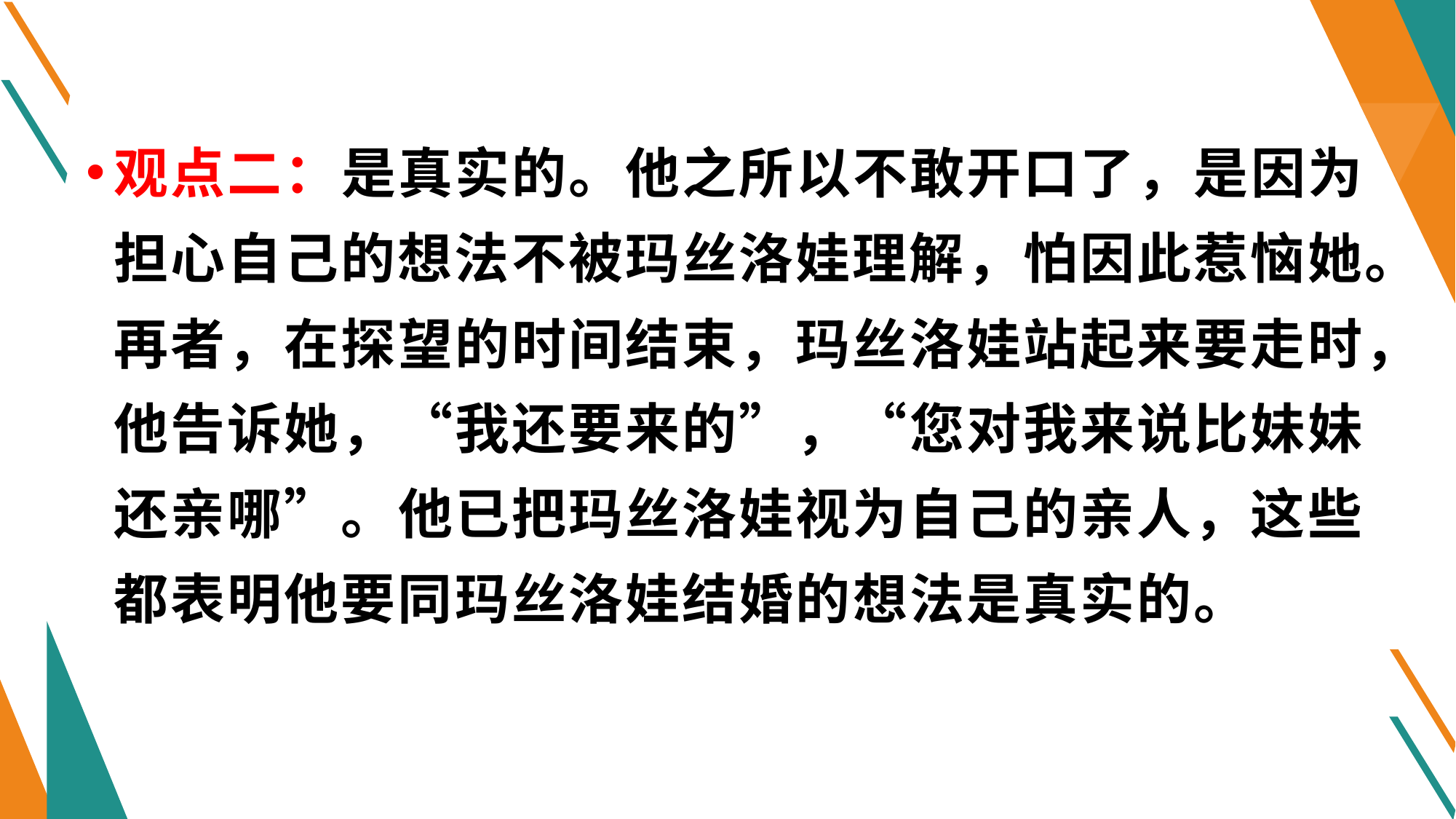

观点二：是真实的。他之所以不敢开口了，是因为担心自己的想法不被玛丝洛娃理解，怕因此惹恼她。再者，在探望的时间结束，玛丝洛娃站起来要走时，他告诉她，“我还要来的”，“您对我来说比妹妹还亲哪”。他已把玛丝洛娃视为自己的亲人，这些都表明他要同玛丝洛娃结婚的想法是真实的。